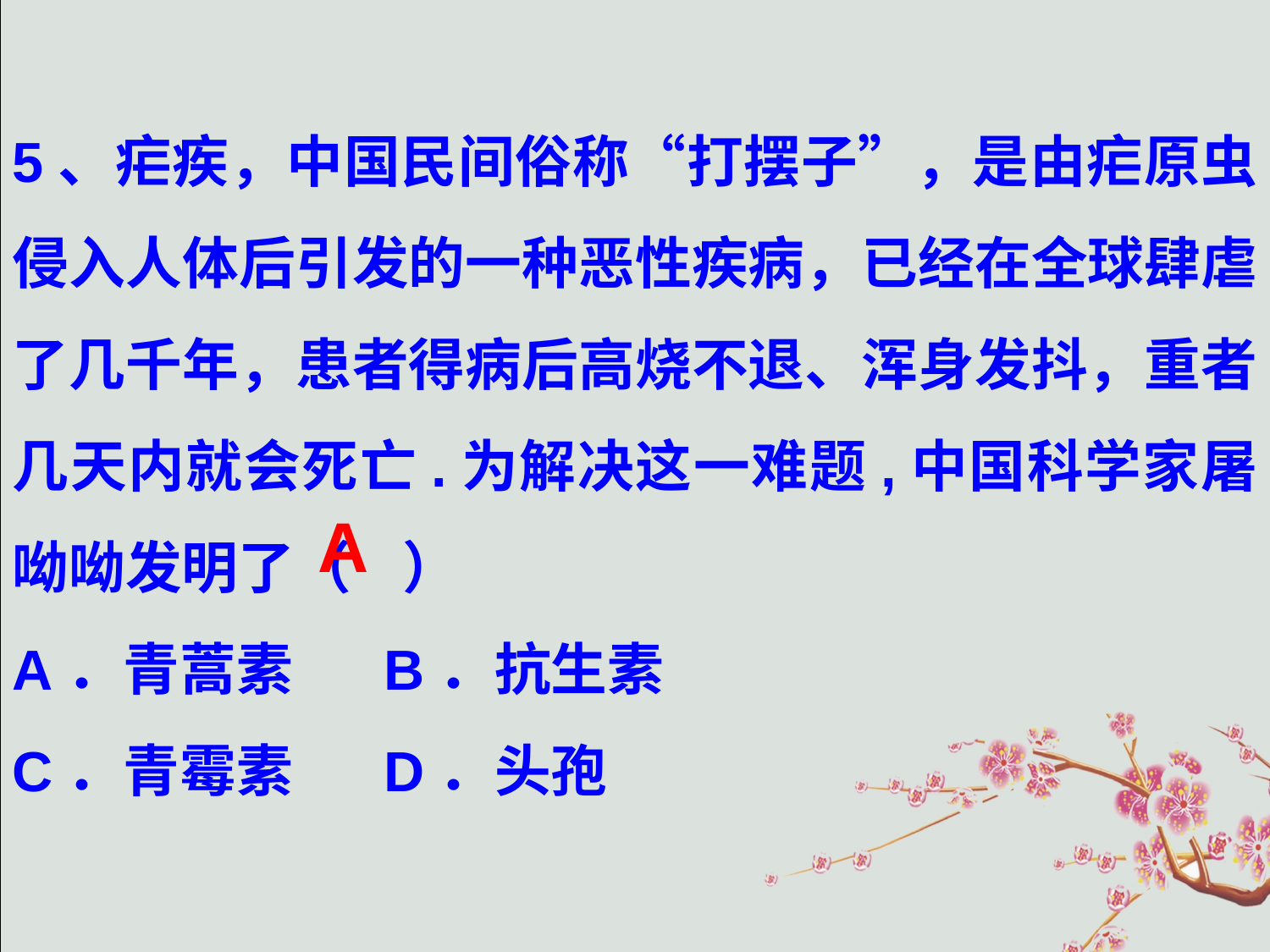

5、疟疾，中国民间俗称“打摆子”，是由疟原虫侵入人体后引发的一种恶性疾病，已经在全球肆虐了几千年，患者得病后高烧不退、浑身发抖，重者几天内就会死亡.为解决这一难题,中国科学家屠呦呦发明了（    ）
A．青蒿素      B．抗生素
C．青霉素      D．头孢

A